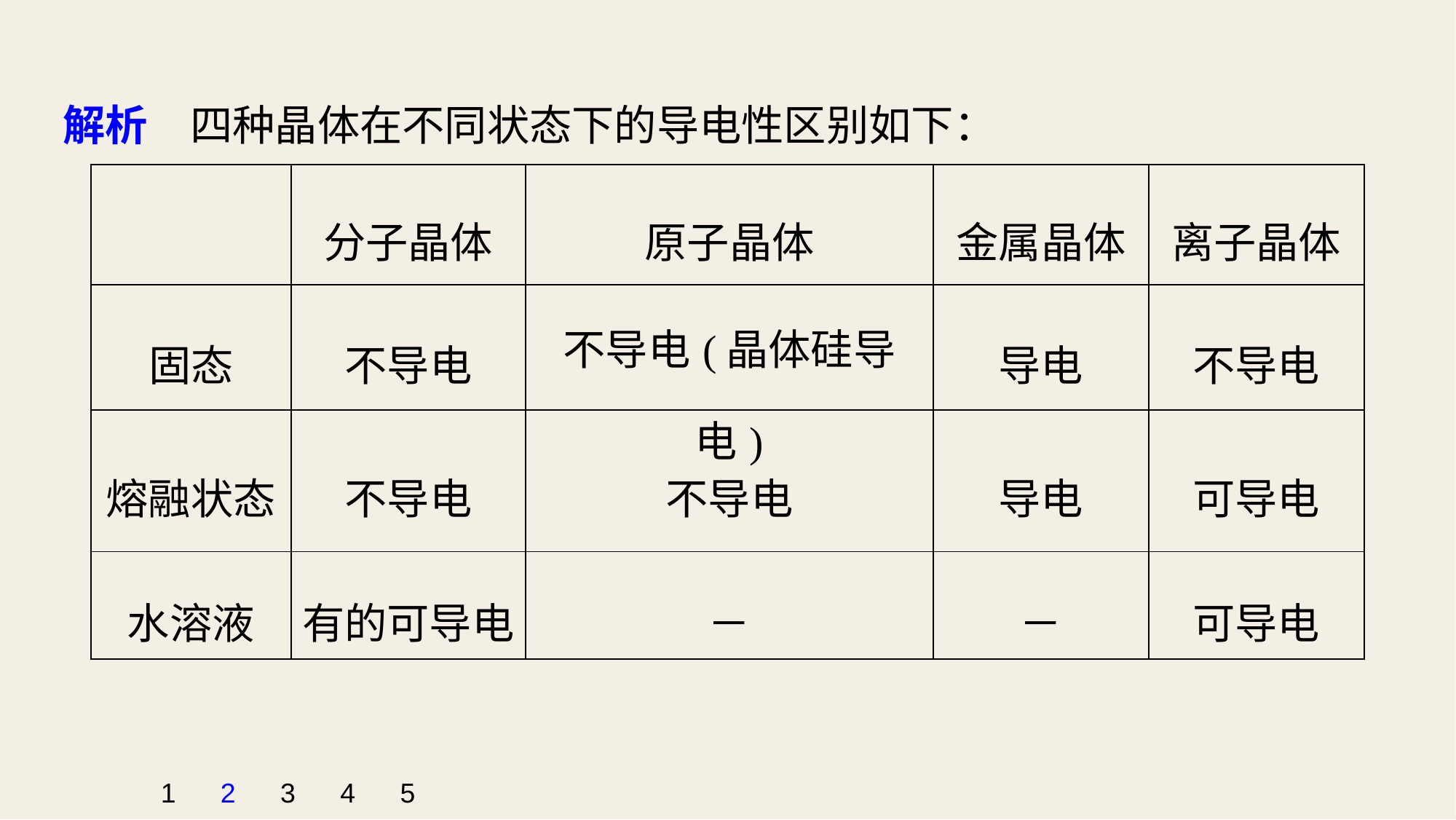

解析　四种晶体在不同状态下的导电性区别如下：
|  | 分子晶体 | 原子晶体 | 金属晶体 | 离子晶体 |
| --- | --- | --- | --- | --- |
| 固态 | 不导电 | 不导电(晶体硅导电) | 导电 | 不导电 |
| 熔融状态 | 不导电 | 不导电 | 导电 | 可导电 |
| 水溶液 | 有的可导电 | － | － | 可导电 |
1
2
3
4
5